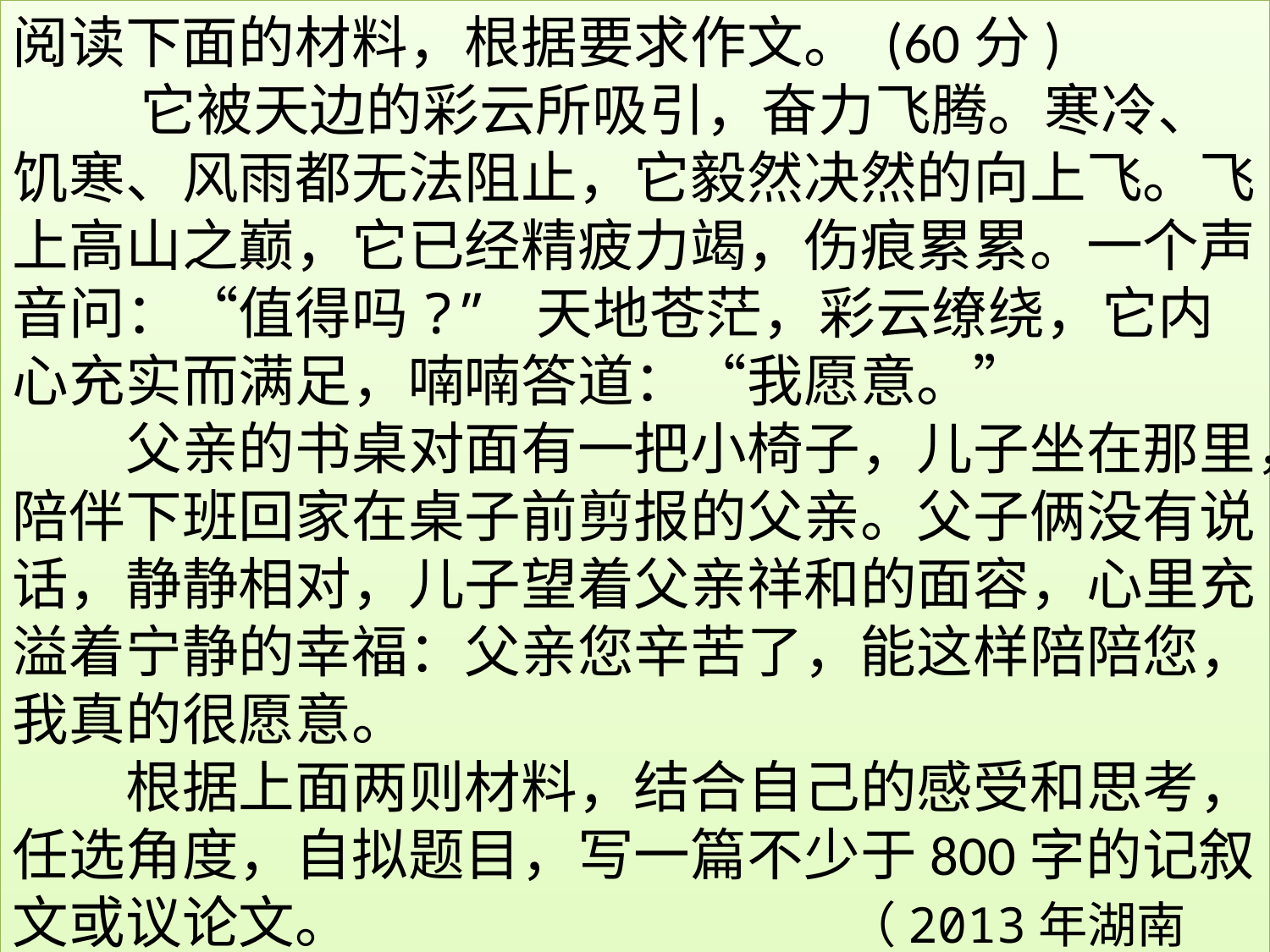

阅读下面的材料，根据要求作文。 (60分)
         它被天边的彩云所吸引，奋力飞腾。寒冷、饥寒、风雨都无法阻止，它毅然决然的向上飞。飞上高山之巅，它已经精疲力竭，伤痕累累。一个声音问：“值得吗?” 天地苍茫，彩云缭绕，它内心充实而满足，喃喃答道：“我愿意。”
　　父亲的书桌对面有一把小椅子，儿子坐在那里，陪伴下班回家在桌子前剪报的父亲。父子俩没有说话，静静相对，儿子望着父亲祥和的面容，心里充溢着宁静的幸福：父亲您辛苦了，能这样陪陪您，我真的很愿意。
　　根据上面两则材料，结合自己的感受和思考，任选角度，自拟题目，写一篇不少于800字的记叙文或议论文。                                       （2013年湖南卷）